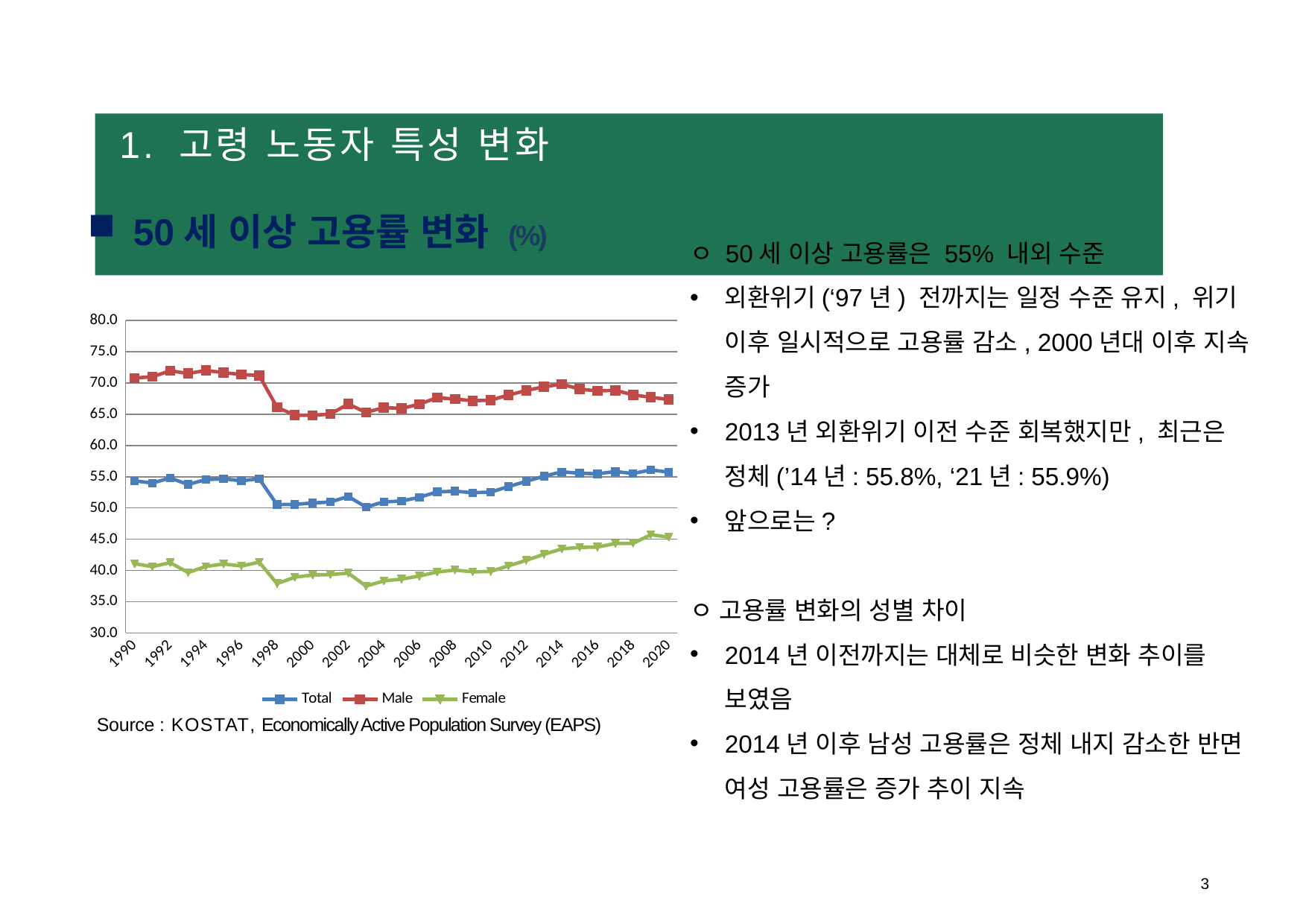

# 1. 고령 노동자 특성 변화
50세 이상 고용률 변화 (%)
ㅇ 50세 이상 고용률은 55% 내외 수준
외환위기(‘97년) 전까지는 일정 수준 유지, 위기 이후 일시적으로 고용률 감소, 2000년대 이후 지속 증가
2013년 외환위기 이전 수준 회복했지만, 최근은 정체(’14년: 55.8%, ‘21년: 55.9%)
앞으로는?

ㅇ 고용률 변화의 성별 차이
2014년 이전까지는 대체로 비슷한 변화 추이를 보였음
2014년 이후 남성 고용률은 정체 내지 감소한 반면 여성 고용률은 증가 추이 지속

### Chart

| Category | Total | Male | Female |
|---|---|---|---|
| 1990 | 54.35 | 70.8 | 41.07 |
| 1991 | 53.99 | 71.00999999999999 | 40.62 |
| 1992 | 54.8 | 71.97 | 41.239999999999995 |
| 1993 | 53.77 | 71.53 | 39.669999999999995 |
| 1994 | 54.550000000000004 | 72.01 | 40.629999999999995 |
| 1995 | 54.66 | 71.67 | 41.03 |
| 1996 | 54.36 | 71.36 | 40.71 |
| 1997 | 54.67 | 71.21 | 41.32 |
| 1998 | 50.54 | 66.12 | 37.89 |
| 1999 | 50.58 | 64.86 | 38.91 |
| 2000 | 50.8 | 64.84 | 39.27 |
| 2001 | 50.96 | 65.04 | 39.33 |
| 2002 | 51.85 | 66.64 | 39.57 |
| 2003 | 50.14 | 65.29 | 37.5 |
| 2004 | 50.98 | 66.08 | 38.32 |
| 2005 | 51.11 | 65.93 | 38.62 |
| 2006 | 51.72 | 66.62 | 39.11 |
| 2007 | 52.58 | 67.66 | 39.75 |
| 2008 | 52.69 | 67.43 | 40.06 |
| 2009 | 52.44 | 67.17 | 39.77 |
| 2010 | 52.55 | 67.26 | 39.84 |
| 2011 | 53.42 | 68.07 | 40.73 |
| 2012 | 54.27 | 68.81 | 41.62 |
| 2013 | 55.09 | 69.4 | 42.58 |
| 2014 | 55.78 | 69.83 | 43.45 |
| 2015 | 55.56 | 69.02 | 43.69 |
| 2016 | 55.47 | 68.74 | 43.74 |
| 2017 | 55.83 | 68.83 | 44.31 |
| 2018 | 55.52 | 68.11 | 44.34 |
| 2019 | 56.09 | 67.72 | 45.72 |
| 2020 | 55.73 | 67.36 | 45.34 |
Source : KOSTAT, Economically Active Population Survey (EAPS)
3